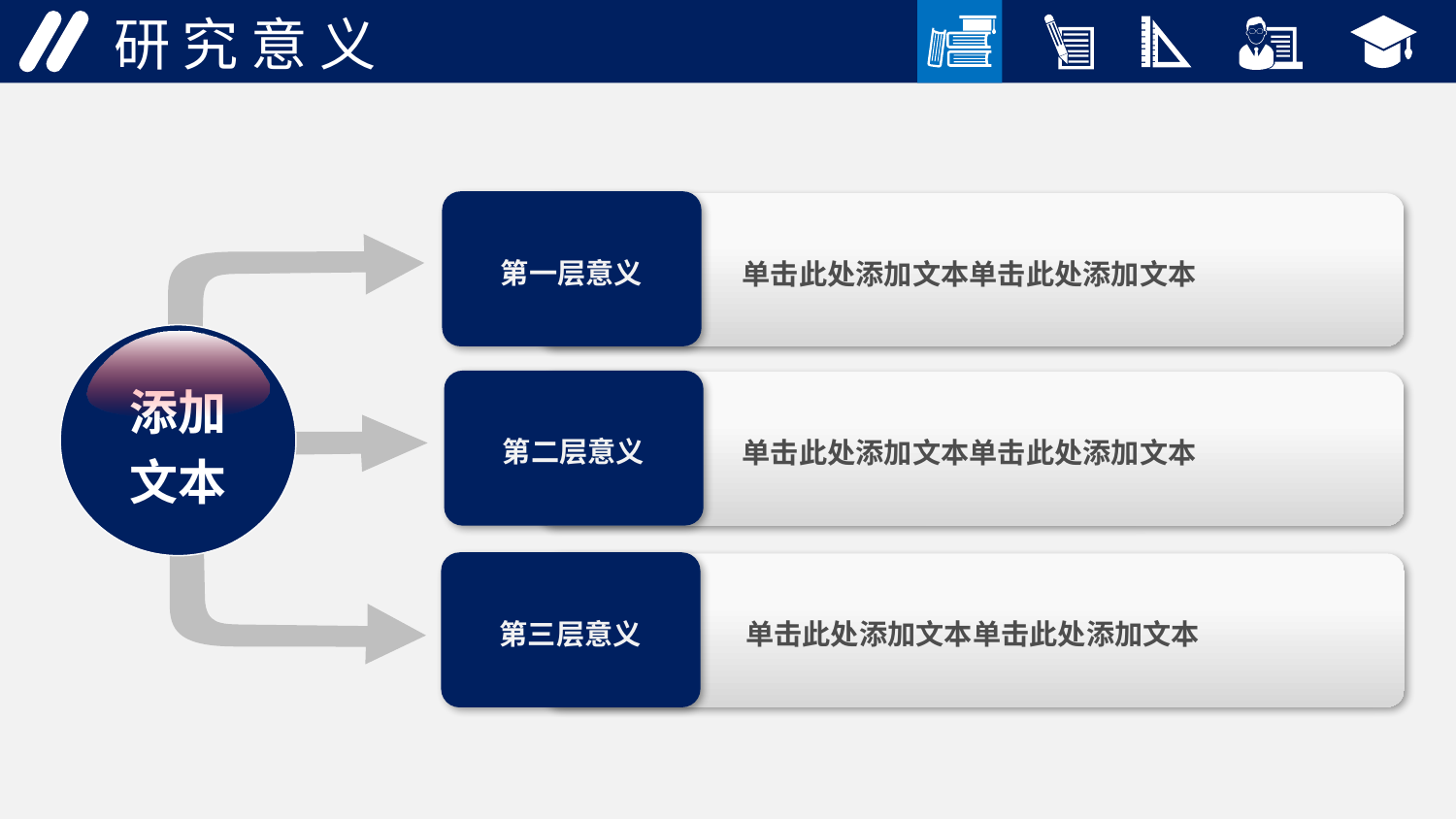

研究意义
第一层意义
单击此处添加文本单击此处添加文本

添加
文本

第二层意义
单击此处添加文本单击此处添加文本

第三层意义
单击此处添加文本单击此处添加文本